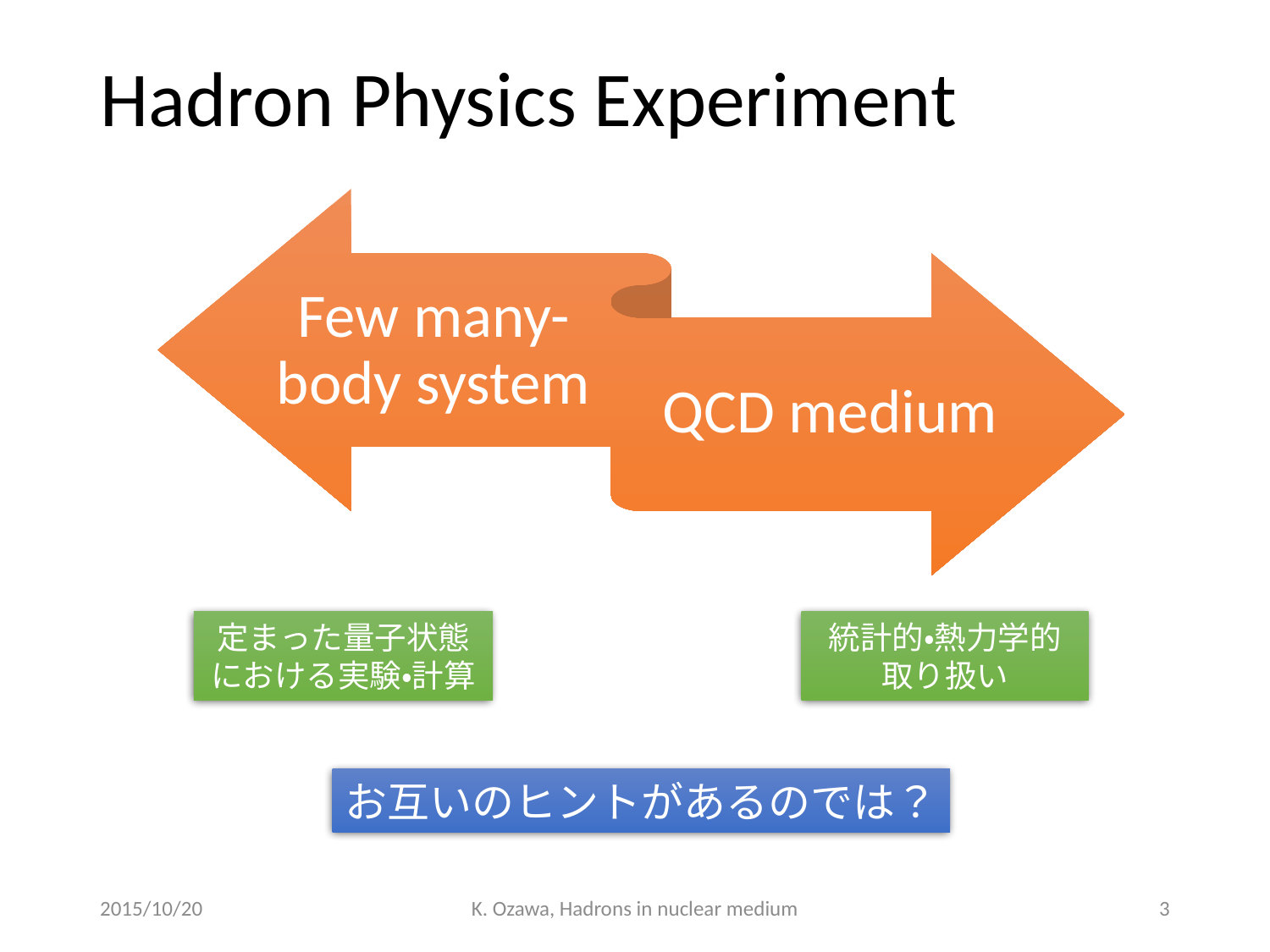

# Hadron Physics Experiment
Few many-body system
QCD medium
定まった量子状態における実験・計算
統計的・熱力学的取り扱い
お互いのヒントがあるのでは？
2015/10/20
K. Ozawa, Hadrons in nuclear medium
3